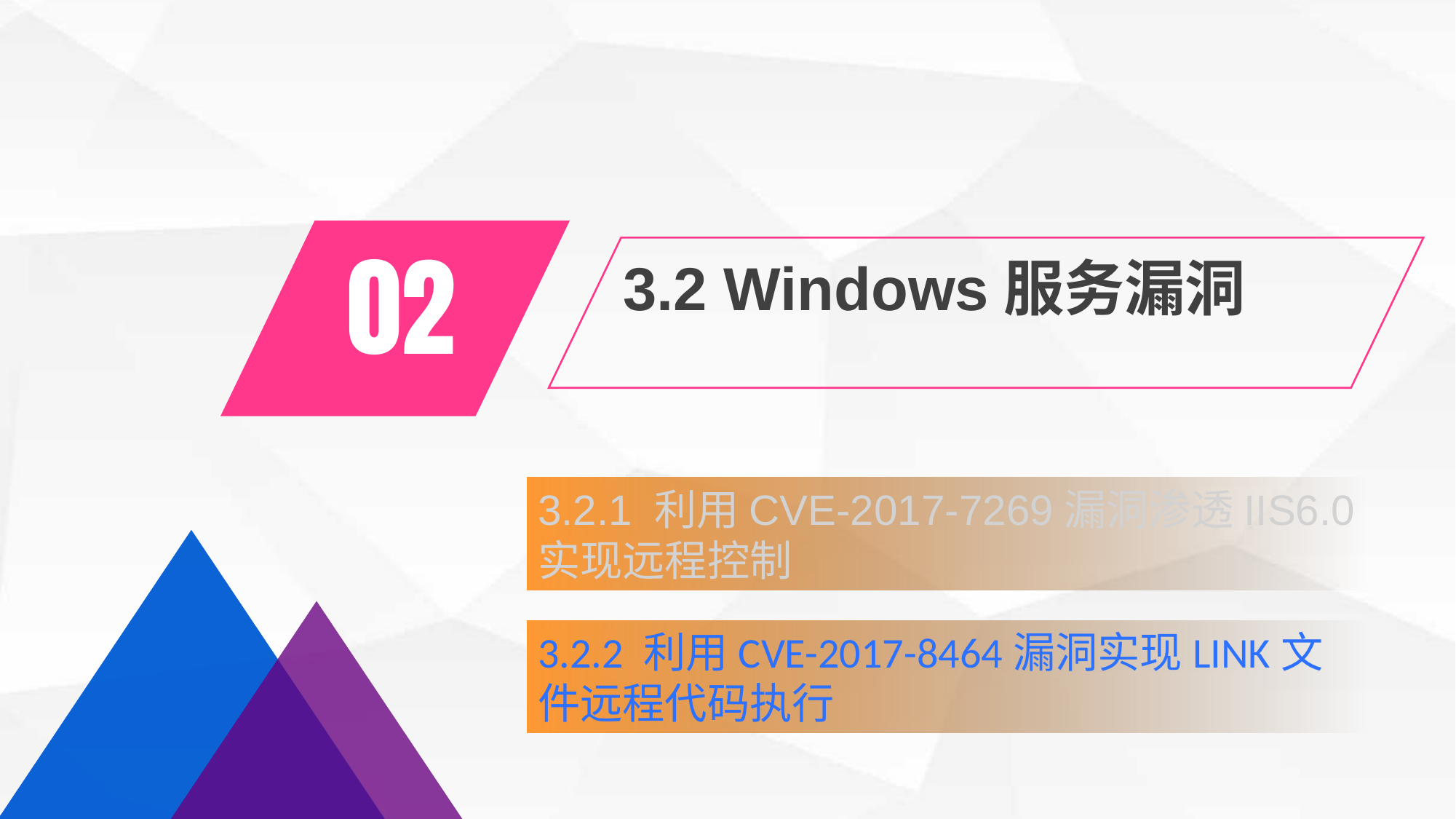

02

3.2 Windows服务漏洞
3.2.1 利用CVE-2017-7269漏洞渗透IIS6.0实现远程控制

3.2.2 利用CVE-2017-8464漏洞实现LINK文件远程代码执行